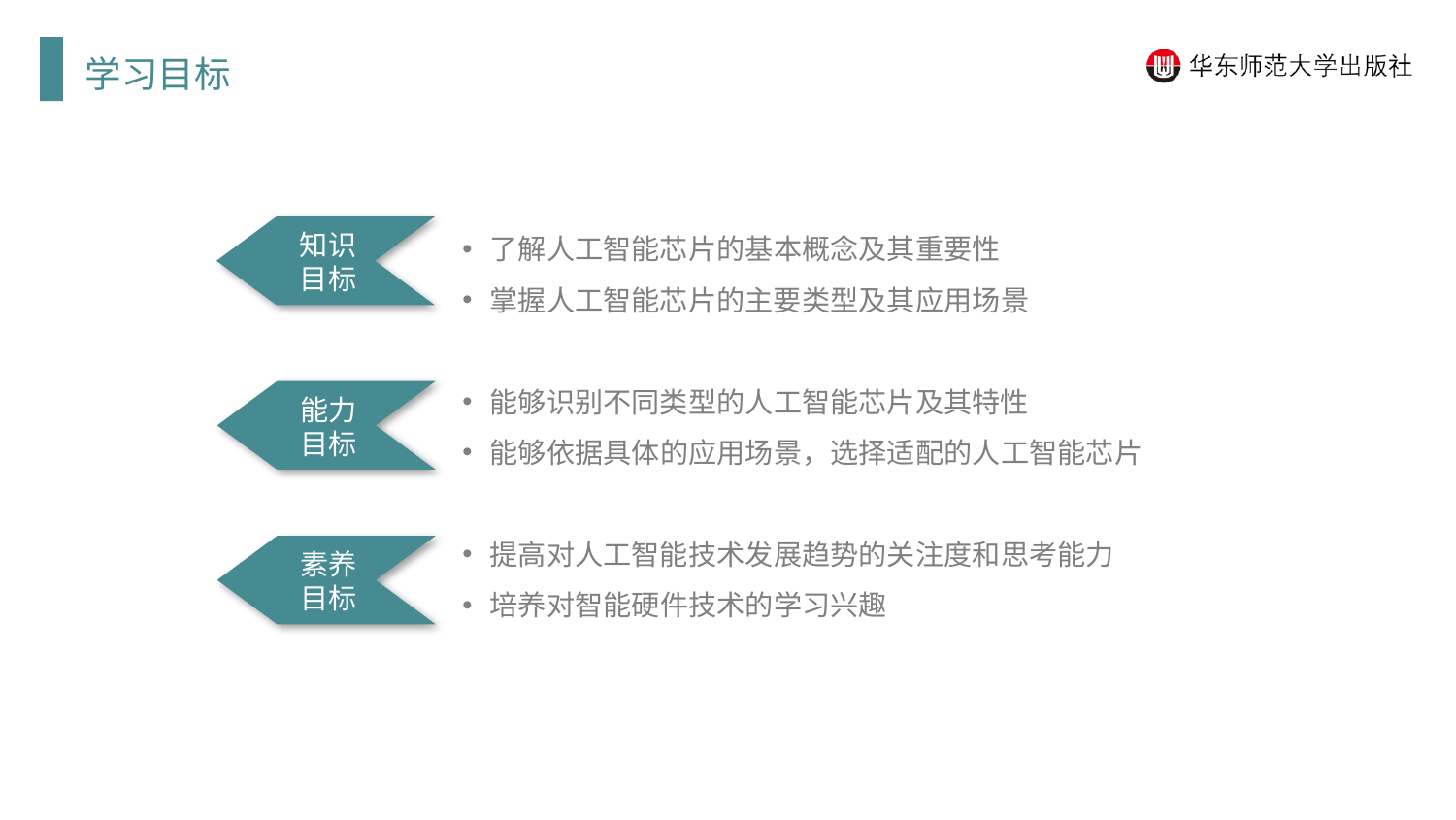

学习目标
了解人工智能芯片的基本概念及其重要性
掌握人工智能芯片的主要类型及其应用场景

能够识别不同类型的人工智能芯片及其特性
能够依据具体的应用场景，选择适配的人工智能芯片

提高对人工智能技术发展趋势的关注度和思考能力
培养对智能硬件技术的学习兴趣

知识目标

能力目标

素养目标